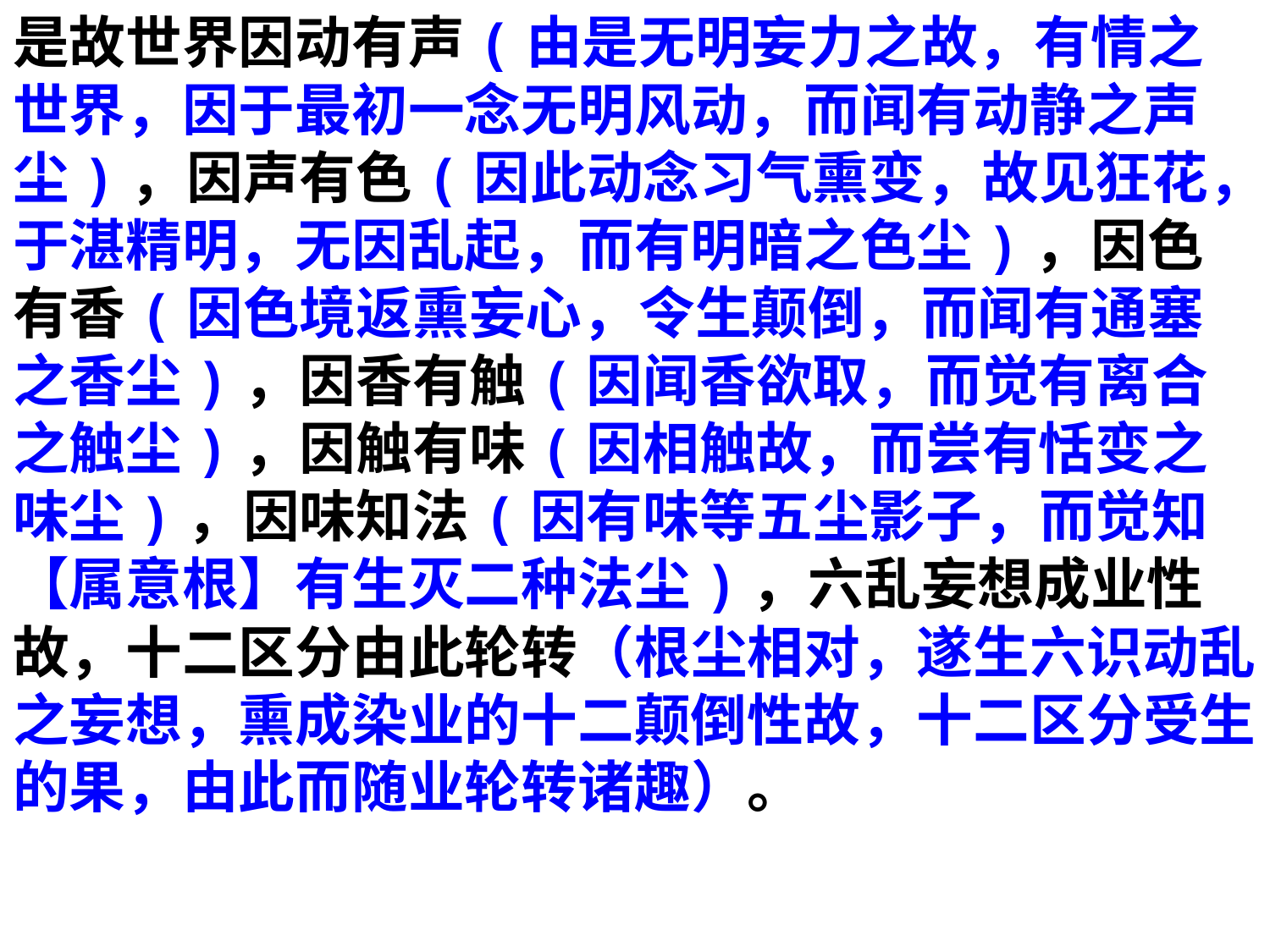

是故世界因动有声(由是无明妄力之故，有情之世界，因于最初一念无明风动，而闻有动静之声尘)，因声有色(因此动念习气熏变，故见狂花，于湛精明，无因乱起，而有明暗之色尘)，因色有香(因色境返熏妄心，令生颠倒，而闻有通塞之香尘)，因香有触(因闻香欲取，而觉有离合之触尘)，因触有味(因相触故，而尝有恬变之味尘)，因味知法(因有味等五尘影子，而觉知【属意根】有生灭二种法尘)，六乱妄想成业性故，十二区分由此轮转（根尘相对，遂生六识动乱之妄想，熏成染业的十二颠倒性故，十二区分受生的果，由此而随业轮转诸趣）。